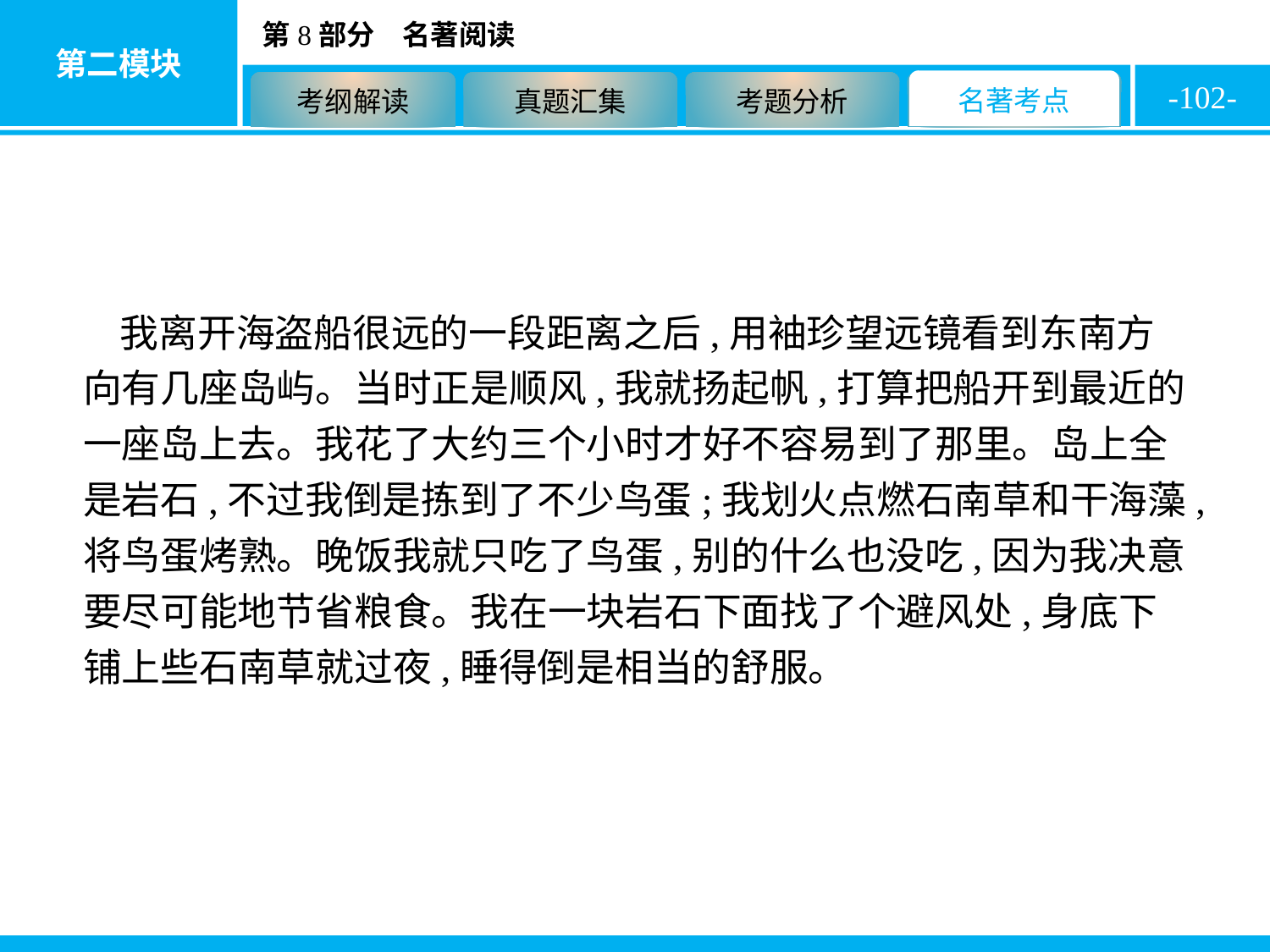

-102-
我离开海盗船很远的一段距离之后,用袖珍望远镜看到东南方向有几座岛屿。当时正是顺风,我就扬起帆,打算把船开到最近的一座岛上去。我花了大约三个小时才好不容易到了那里。岛上全是岩石,不过我倒是拣到了不少鸟蛋;我划火点燃石南草和干海藻,将鸟蛋烤熟。晚饭我就只吃了鸟蛋,别的什么也没吃,因为我决意要尽可能地节省粮食。我在一块岩石下面找了个避风处,身底下铺上些石南草就过夜,睡得倒是相当的舒服。